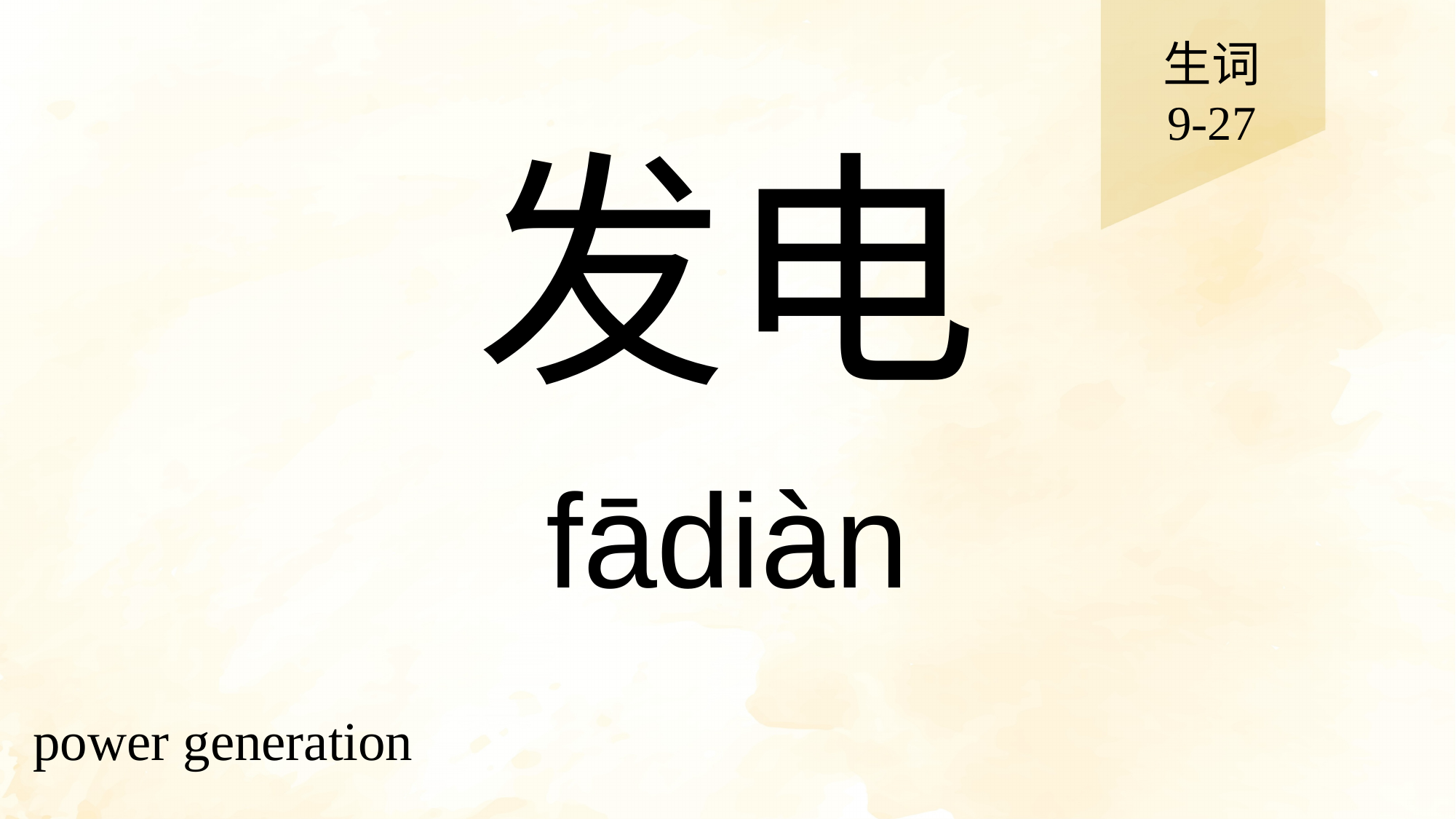

生词
9-27
# 发电
fādiàn
power generation